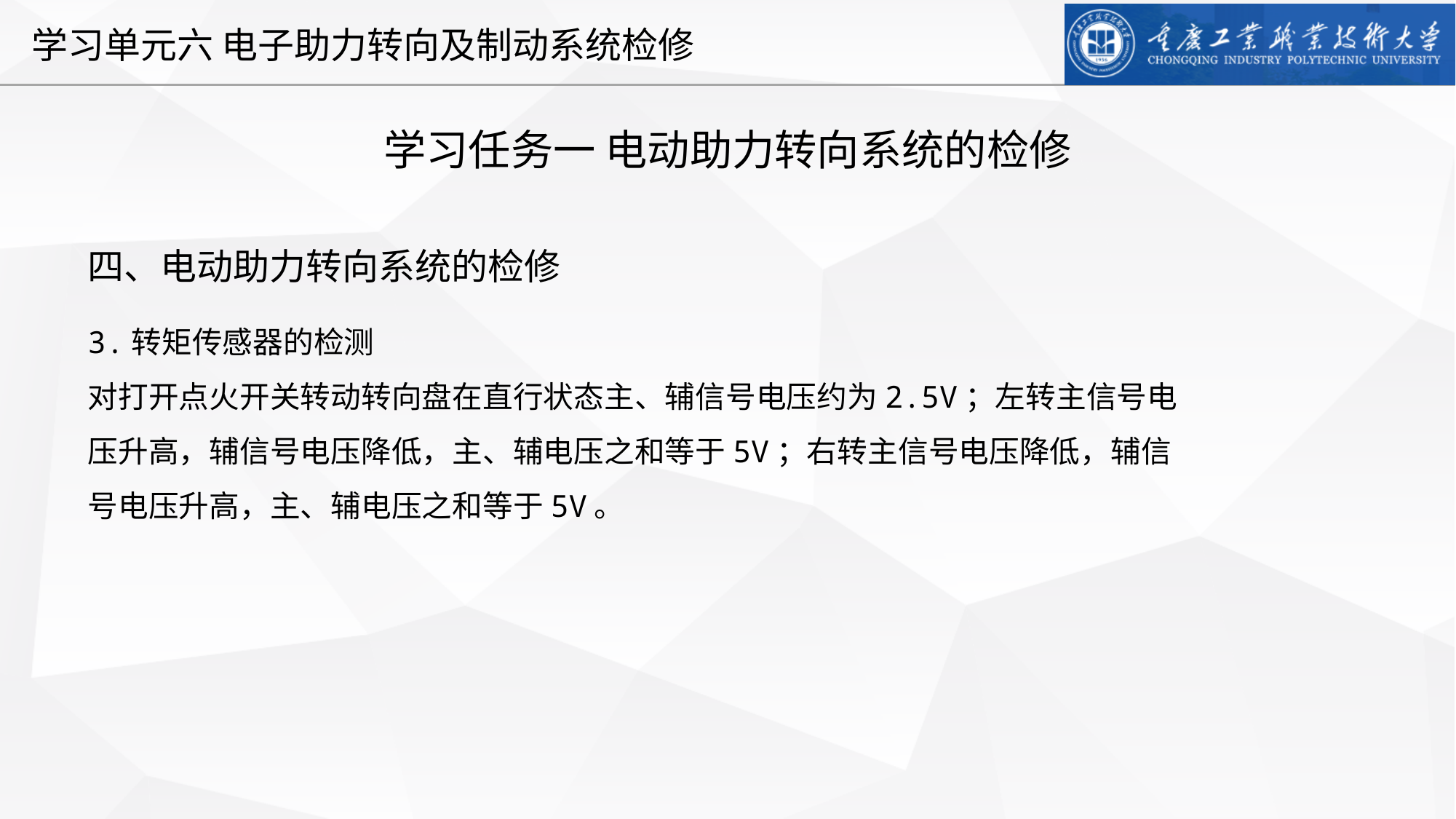

学习任务一 电动助力转向系统的检修
四、电动助力转向系统的检修
3.转矩传感器的检测
对打开点火开关转动转向盘在直行状态主、辅信号电压约为2.5V；左转主信号电压升高，辅信号电压降低，主、辅电压之和等于5V；右转主信号电压降低，辅信号电压升高，主、辅电压之和等于5V。